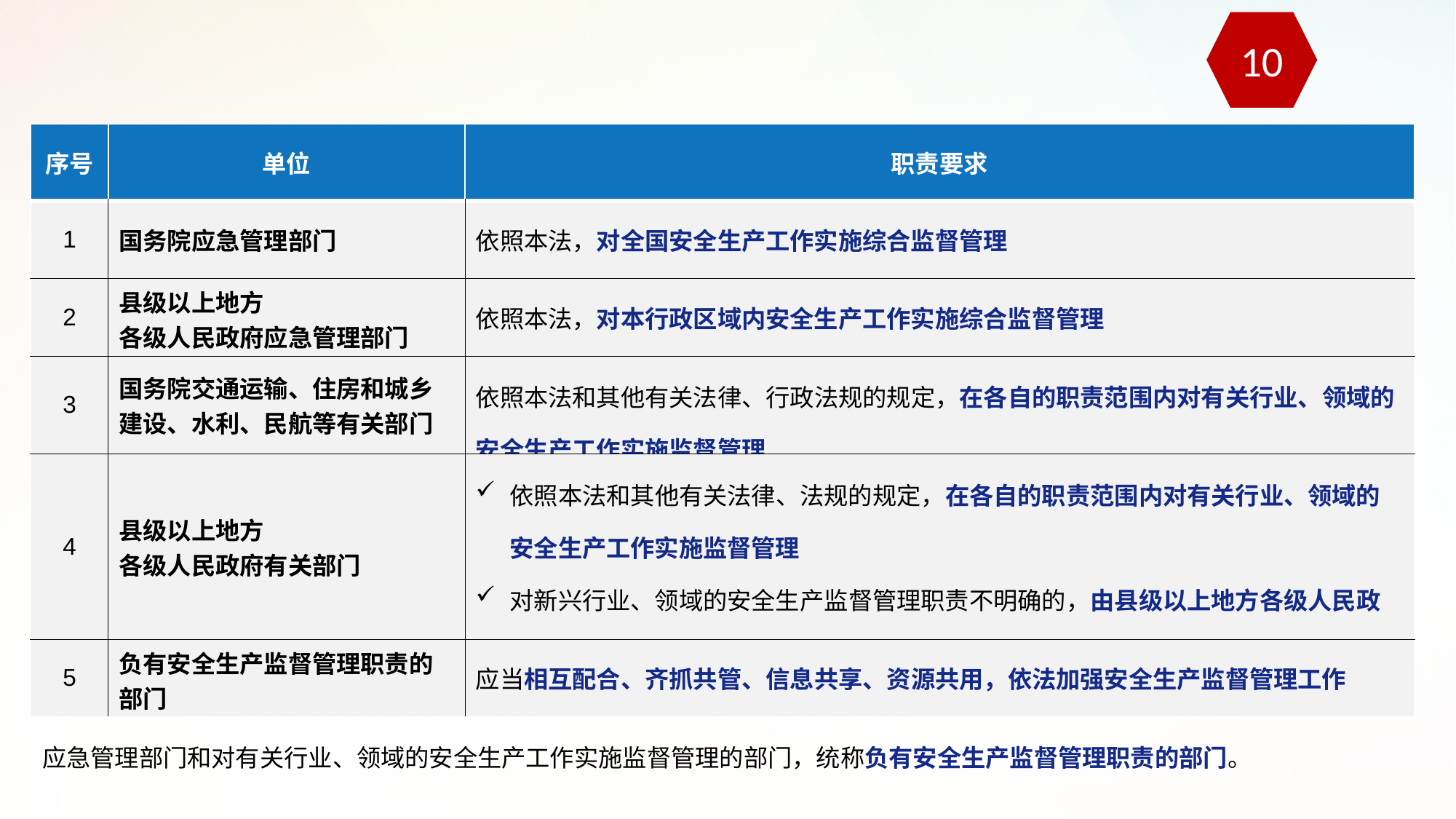

10
| 序号 | 单位 | 职责要求 |
| --- | --- | --- |
| 1 | 国务院应急管理部门 | 依照本法，对全国安全生产工作实施综合监督管理 |
| 2 | 县级以上地方 各级人民政府应急管理部门 | 依照本法，对本行政区域内安全生产工作实施综合监督管理 |
| 3 | 国务院交通运输、住房和城乡建设、水利、民航等有关部门 | 依照本法和其他有关法律、行政法规的规定，在各自的职责范围内对有关行业、领域的安全生产工作实施监督管理 |
| 4 | 县级以上地方 各级人民政府有关部门 | 依照本法和其他有关法律、法规的规定，在各自的职责范围内对有关行业、领域的安全生产工作实施监督管理 对新兴行业、领域的安全生产监督管理职责不明确的，由县级以上地方各级人民政府按照业务相近的原则确定监督管理部门 |
| 5 | 负有安全生产监督管理职责的部门 | 应当相互配合、齐抓共管、信息共享、资源共用，依法加强安全生产监督管理工作 |
应急管理部门和对有关行业、领域的安全生产工作实施监督管理的部门，统称负有安全生产监督管理职责的部门。